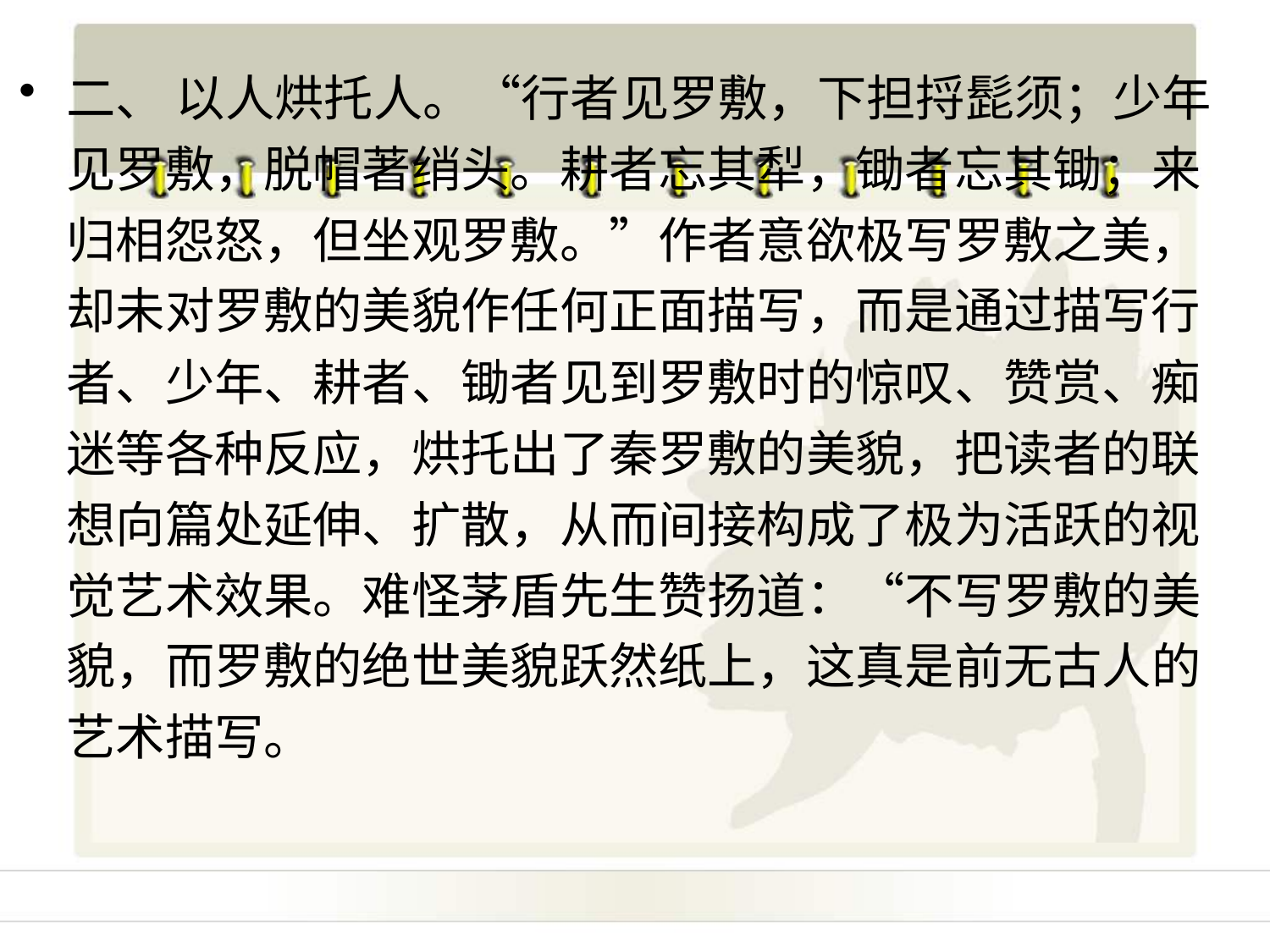

二、 以人烘托人。“行者见罗敷，下担捋髭须；少年见罗敷，脱帽著绡头。耕者忘其犁，锄者忘其锄；来归相怨怒，但坐观罗敷。”作者意欲极写罗敷之美，却未对罗敷的美貌作任何正面描写，而是通过描写行者、少年、耕者、锄者见到罗敷时的惊叹、赞赏、痴迷等各种反应，烘托出了秦罗敷的美貌，把读者的联想向篇处延伸、扩散，从而间接构成了极为活跃的视觉艺术效果。难怪茅盾先生赞扬道：“不写罗敷的美貌，而罗敷的绝世美貌跃然纸上，这真是前无古人的艺术描写。